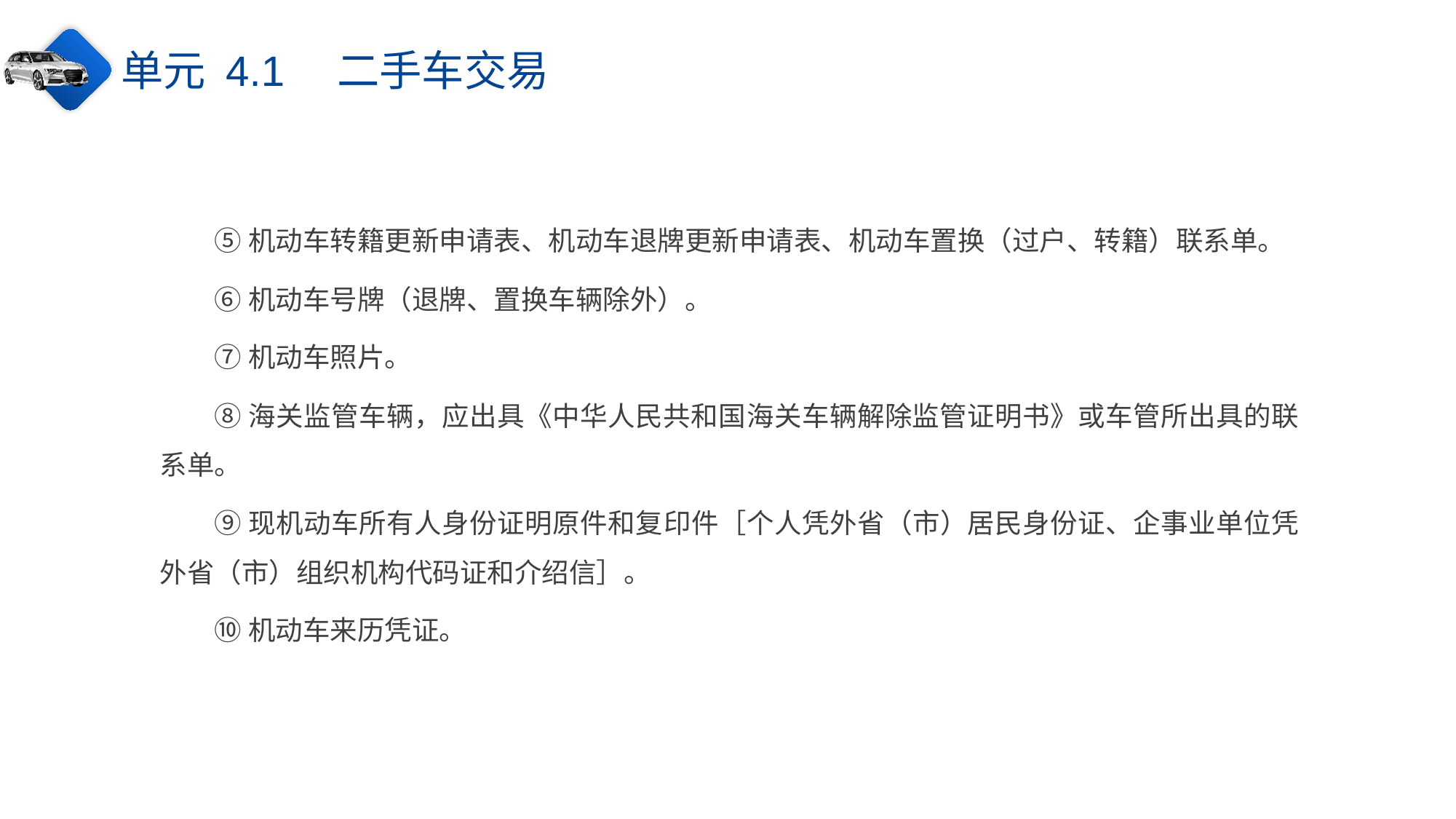

单元 4.1　二手车交易
⑤机动车转籍更新申请表、机动车退牌更新申请表、机动车置换（过户、转籍）联系单。
⑥机动车号牌（退牌、置换车辆除外）。
⑦机动车照片。
⑧海关监管车辆，应出具《中华人民共和国海关车辆解除监管证明书》或车管所出具的联系单。
⑨现机动车所有人身份证明原件和复印件［个人凭外省（市）居民身份证、企事业单位凭外省（市）组织机构代码证和介绍信］。
⑩机动车来历凭证。